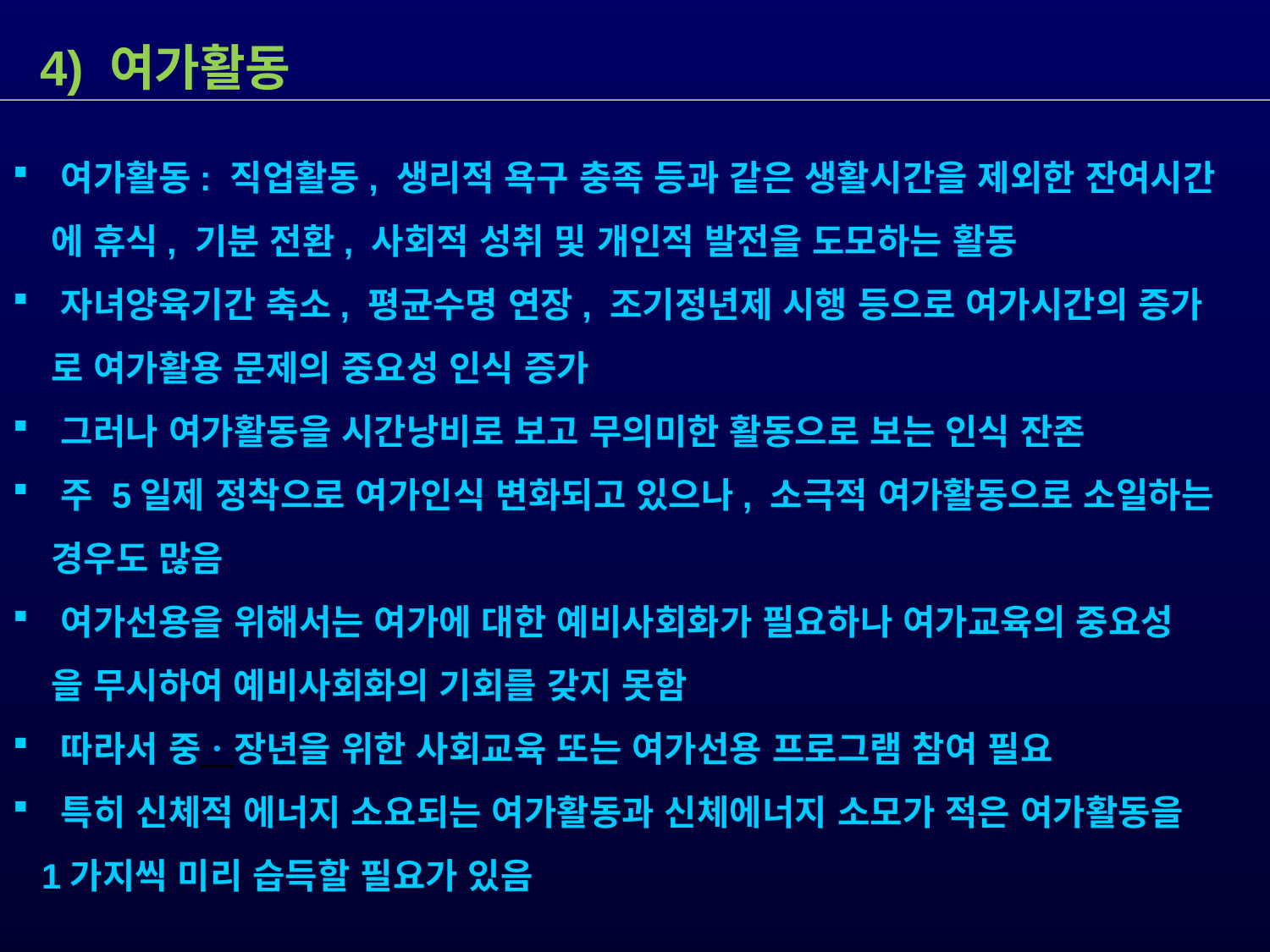

4) 여가활동

 여가활동: 직업활동, 생리적 욕구 충족 등과 같은 생활시간을 제외한 잔여시간
   에 휴식, 기분 전환, 사회적 성취 및 개인적 발전을 도모하는 활동
 자녀양육기간 축소, 평균수명 연장, 조기정년제 시행 등으로 여가시간의 증가
   로 여가활용 문제의 중요성 인식 증가
 그러나 여가활동을 시간낭비로 보고 무의미한 활동으로 보는 인식 잔존
 주 5일제 정착으로 여가인식 변화되고 있으나, 소극적 여가활동으로 소일하는
   경우도 많음
 여가선용을 위해서는 여가에 대한 예비사회화가 필요하나 여가교육의 중요성
   을 무시하여 예비사회화의 기회를 갖지 못함
 따라서 중ㆍ장년을 위한 사회교육 또는 여가선용 프로그램 참여 필요
 특히 신체적 에너지 소요되는 여가활동과 신체에너지 소모가 적은 여가활동을
   1가지씩 미리 습득할 필요가 있음